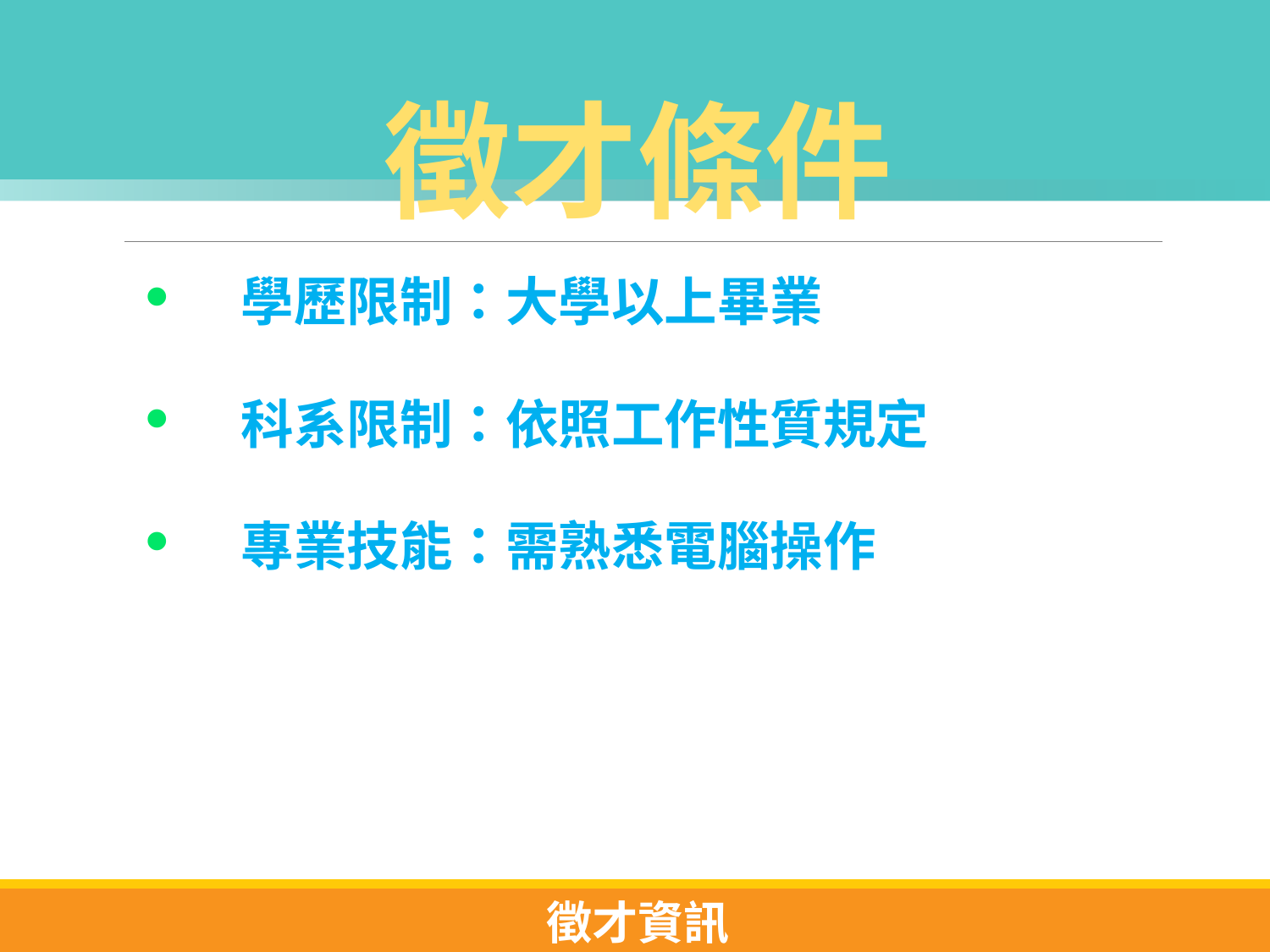

# 徵才條件
 學歷限制：大學以上畢業
 科系限制：依照工作性質規定
 專業技能：需熟悉電腦操作
徵才資訊